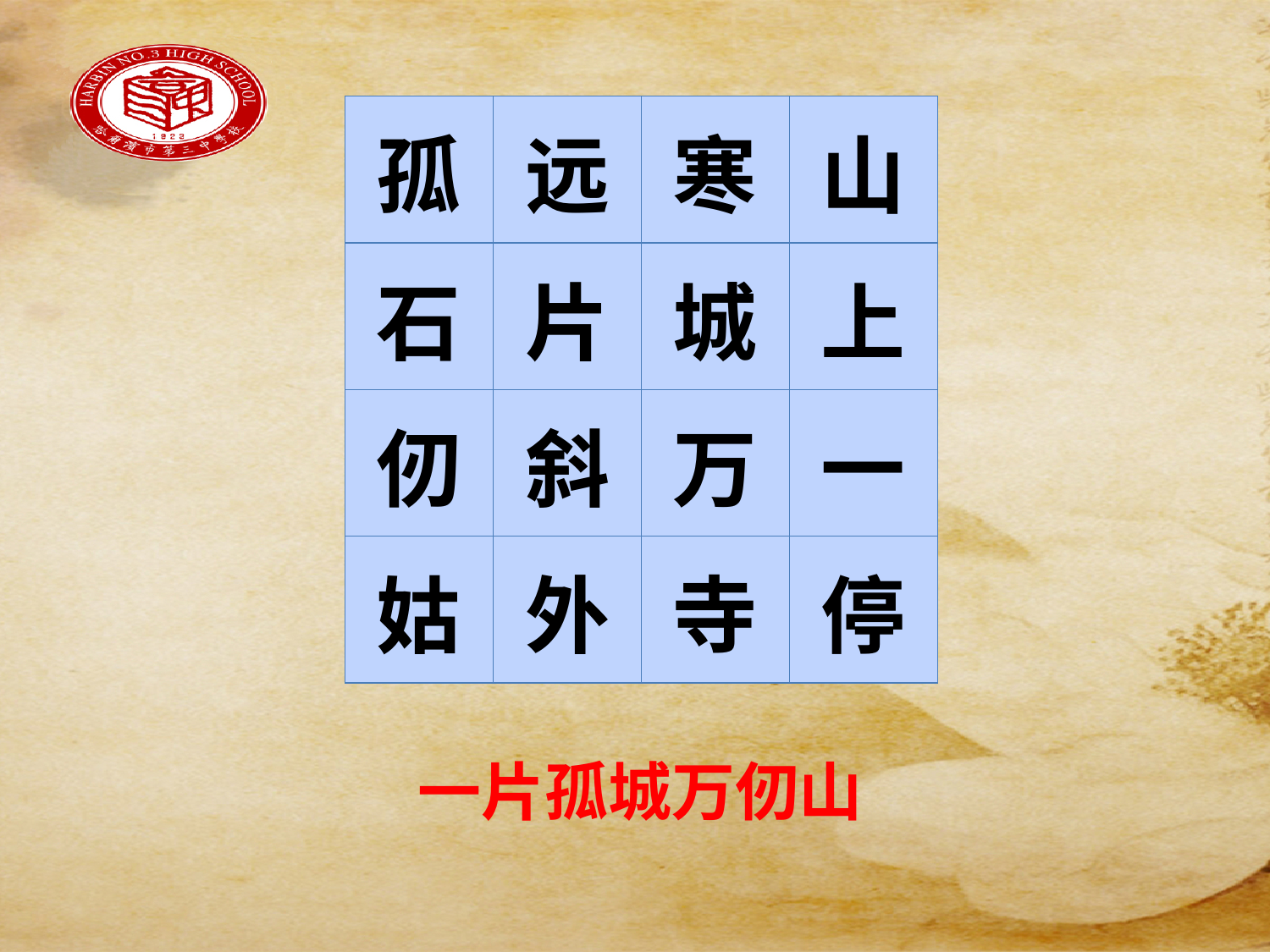

#
| 孤 | 远 | 寒 | 山 |
| --- | --- | --- | --- |
| 石 | 片 | 城 | 上 |
| 仞 | 斜 | 万 | 一 |
| 姑 | 外 | 寺 | 停 |
一片孤城万仞山